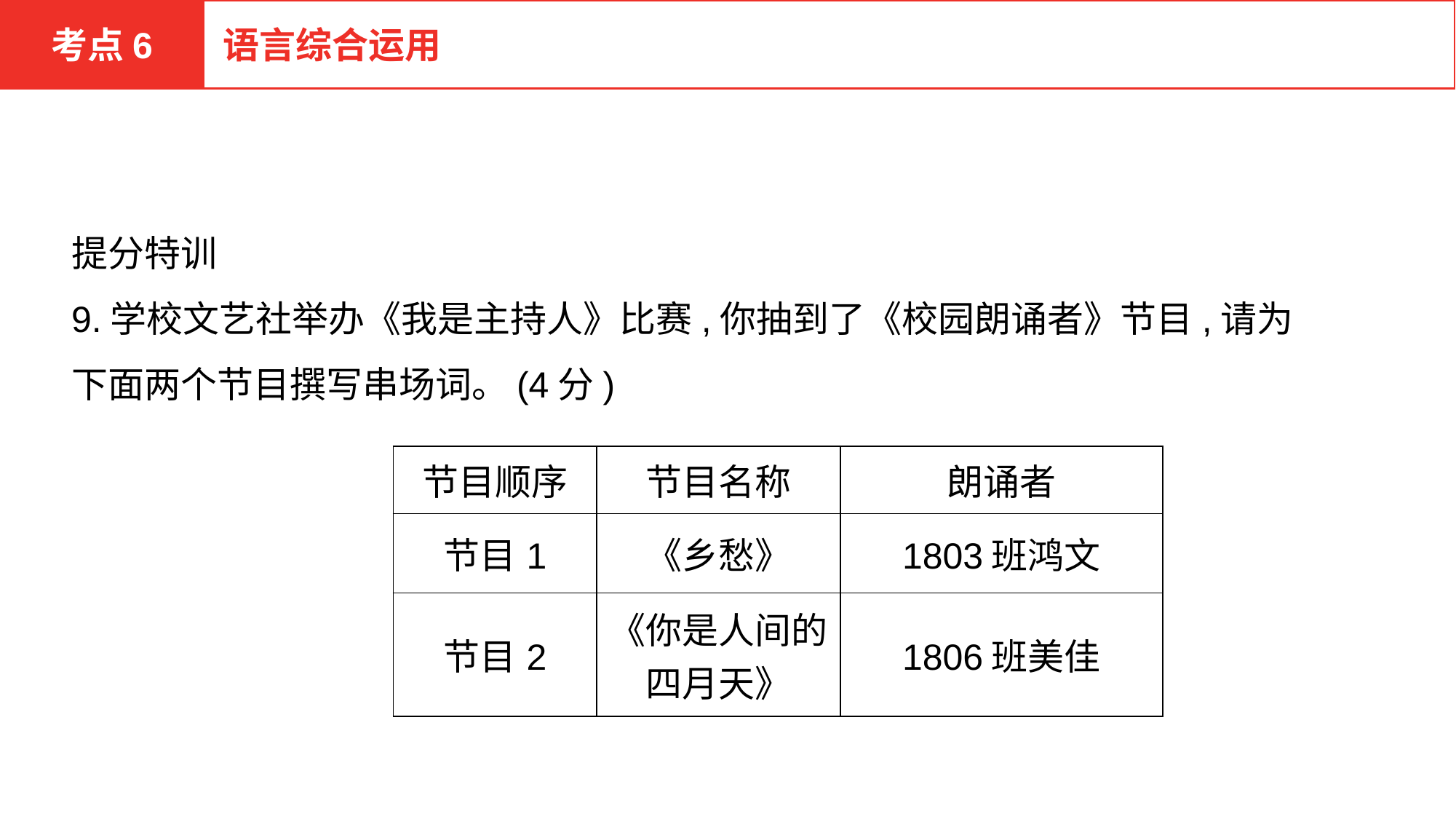

考点6
语言综合运用
提分特训
9.学校文艺社举办《我是主持人》比赛,你抽到了《校园朗诵者》节目,请为下面两个节目撰写串场词。(4分)
| 节目顺序 | 节目名称 | 朗诵者 |
| --- | --- | --- |
| 节目1 | 《乡愁》 | 1803班鸿文 |
| 节目2 | 《你是人间的四月天》 | 1806班美佳 |